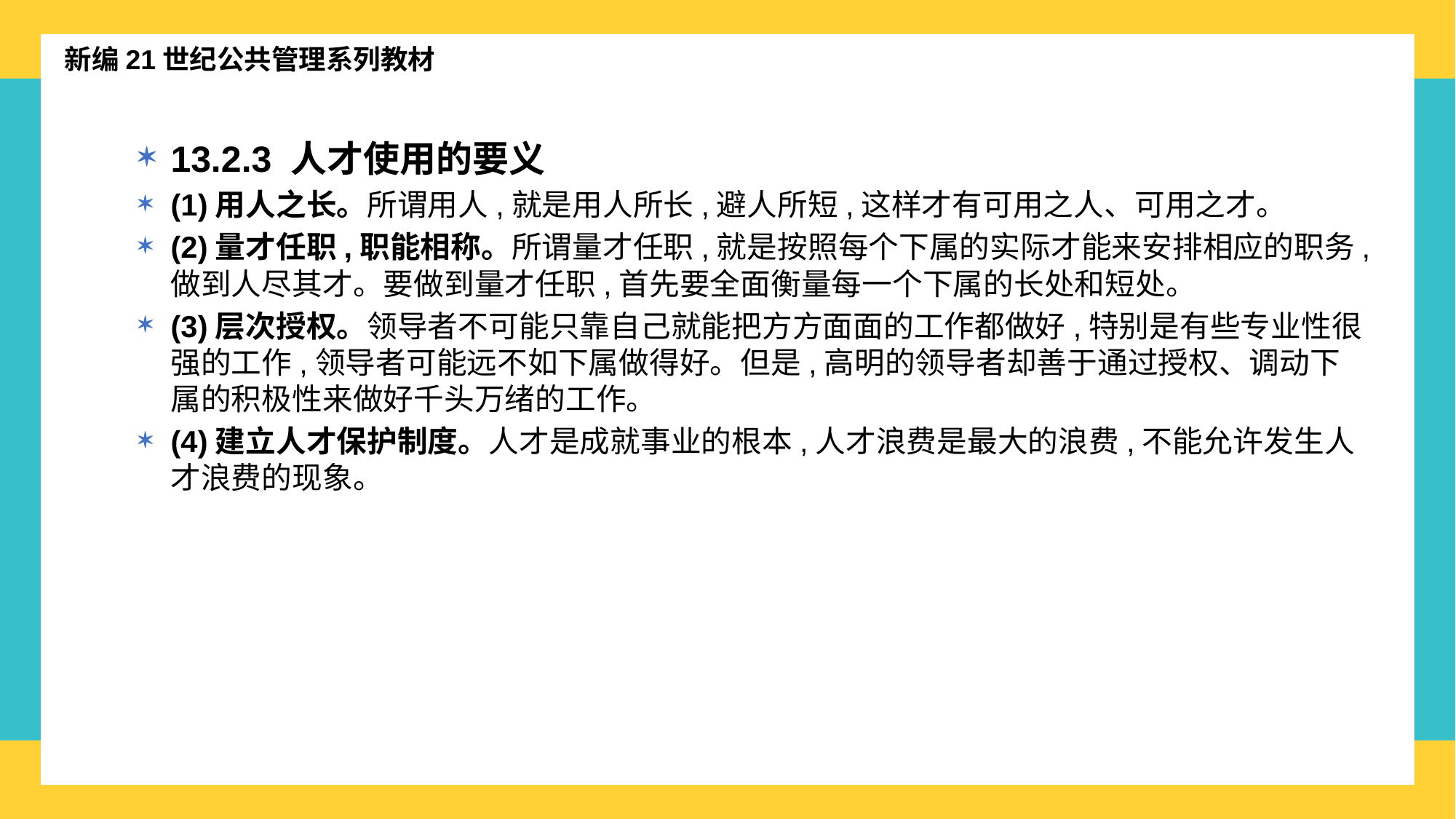

新编21世纪公共管理系列教材
13.2.3 人才使用的要义
(1)用人之长。所谓用人,就是用人所长,避人所短,这样才有可用之人、可用之才。
(2)量才任职,职能相称。所谓量才任职,就是按照每个下属的实际才能来安排相应的职务,做到人尽其才。要做到量才任职,首先要全面衡量每一个下属的长处和短处。
(3)层次授权。领导者不可能只靠自己就能把方方面面的工作都做好,特别是有些专业性很强的工作,领导者可能远不如下属做得好。但是,高明的领导者却善于通过授权、调动下属的积极性来做好千头万绪的工作。
(4)建立人才保护制度。人才是成就事业的根本,人才浪费是最大的浪费,不能允许发生人才浪费的现象。